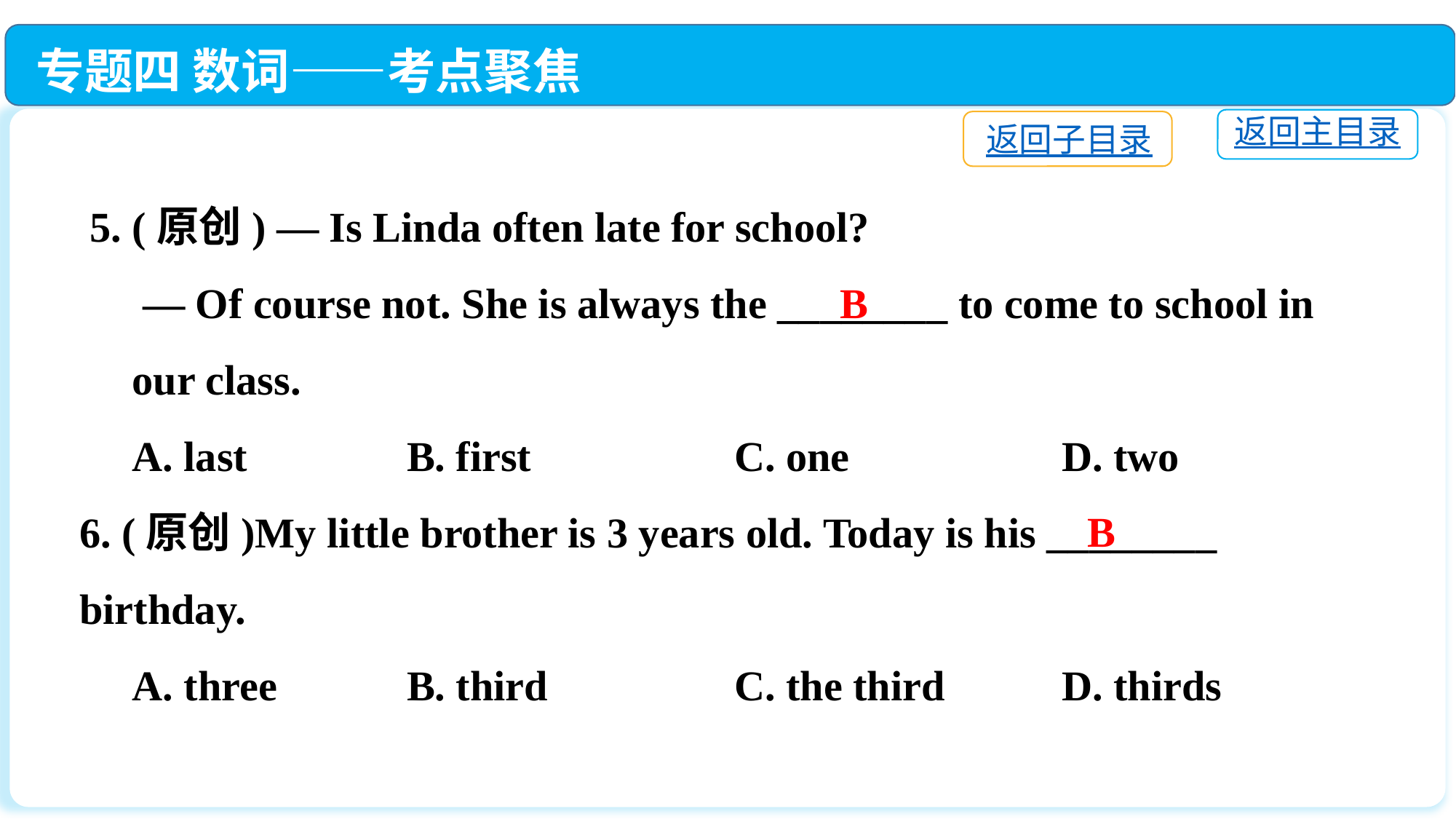

专题四 数词——考点聚焦

返回主目录

返回子目录
 5. (原创) — Is Linda often late for school?
      — Of course not. She is always the ________ to come to school in
     our class.
     A. last		B. first		C. one		D. two
6. (原创)My little brother is 3 years old. Today is his ________ birthday.
     A. three　	B. third		C. the third　　	D. thirds
B
B